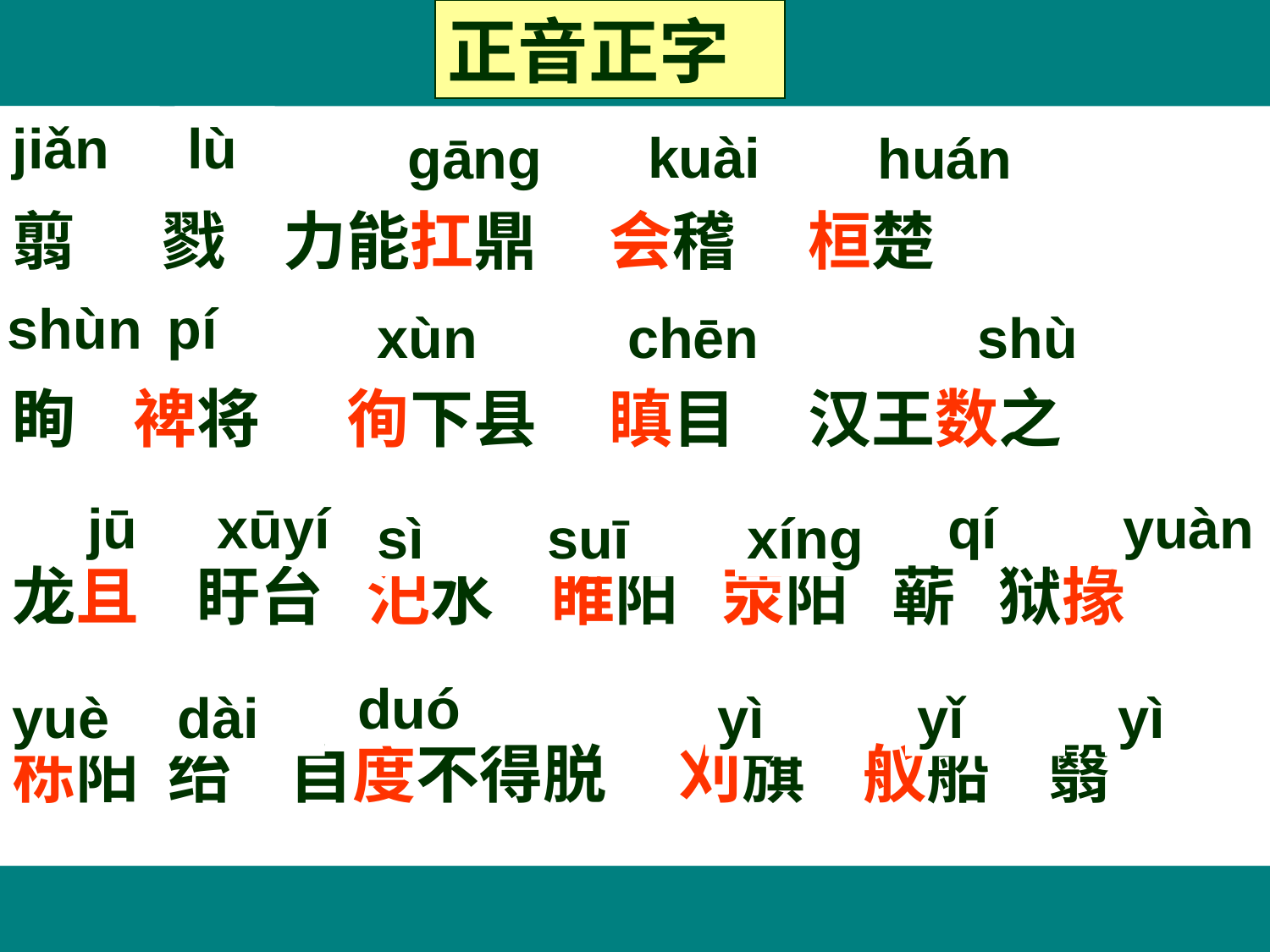

# 正音正字

翦      戮    力能扛鼎     会稽     桓楚

眴    裨将      徇下县     瞋目     汉王数之

龙且    盱台   汜水    睢阳   荥阳   蕲   狱掾

栎阳  绐    自度不得脱     刈旗    舣船    翳
jiǎn
lù
kuài
gāng
huán
shùn
pí
xùn
chēn
shù
jū
xūyí
qí
yuàn
sì
suī
xíng
duó
yuè
dài
yì
yǐ
yì